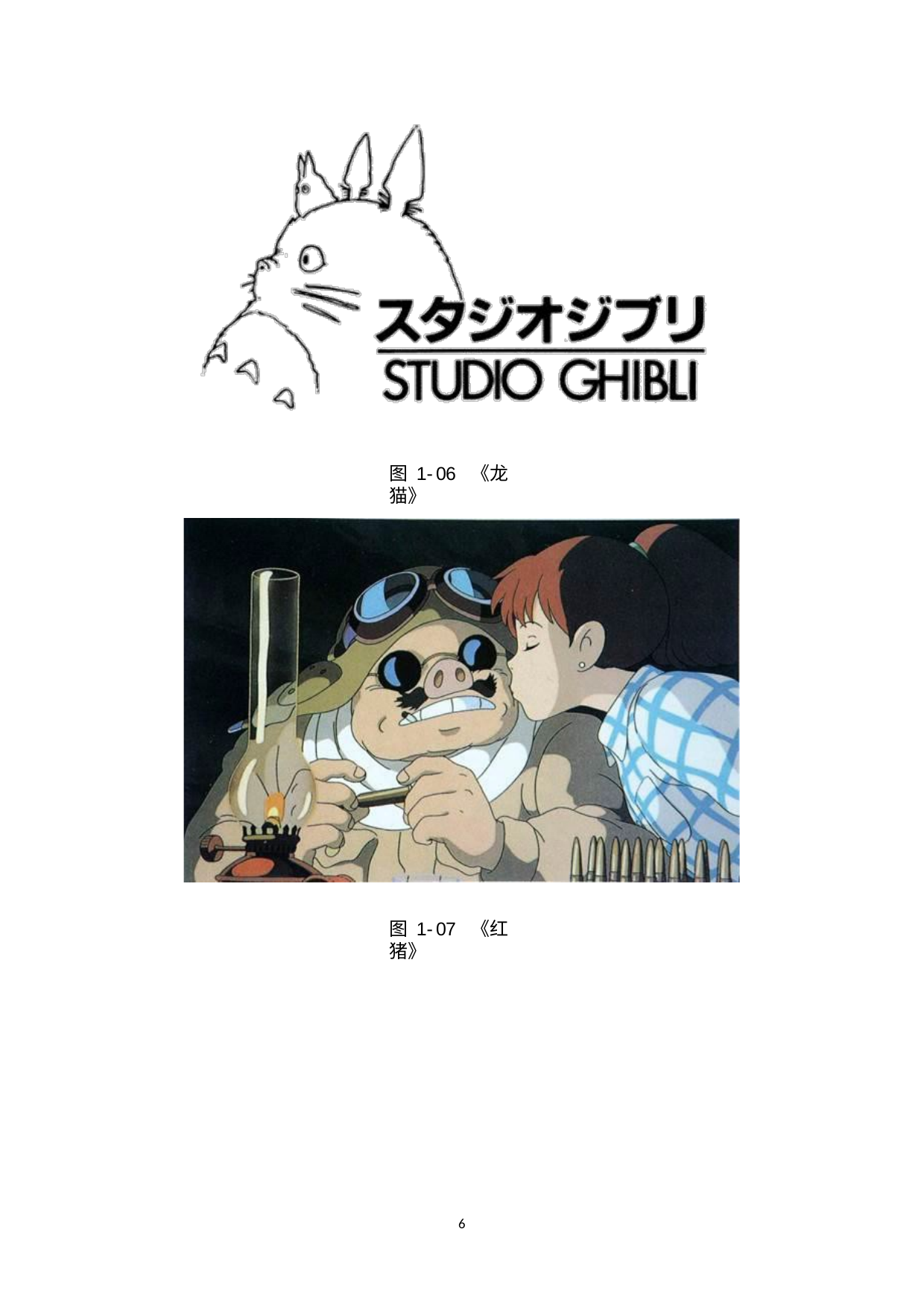

图 1-06  《龙猫》

图 1-07  《红猪》
6